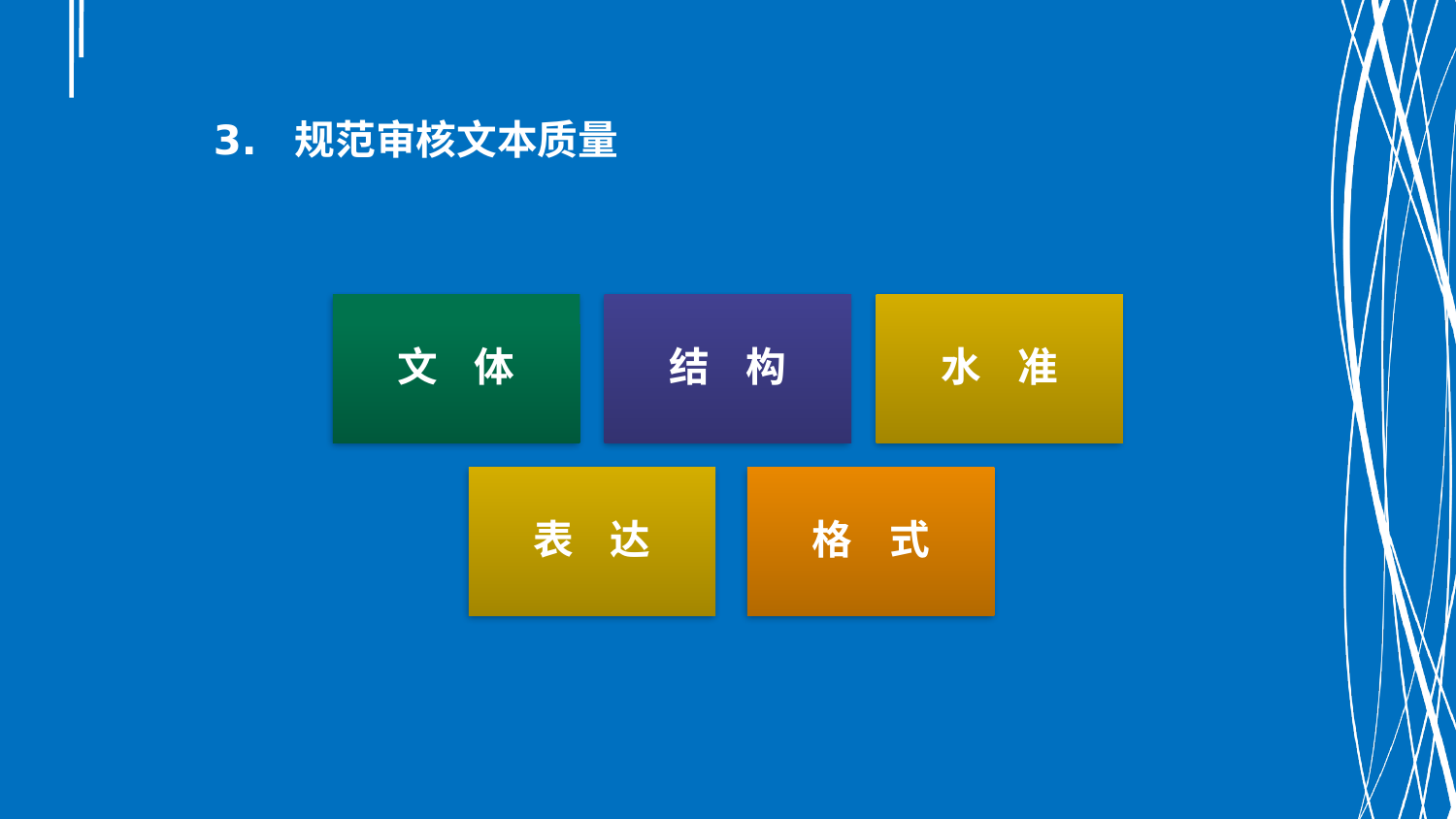

# 3.  规范审核文本质量
文    体
结    构
水    准
表    达
格    式